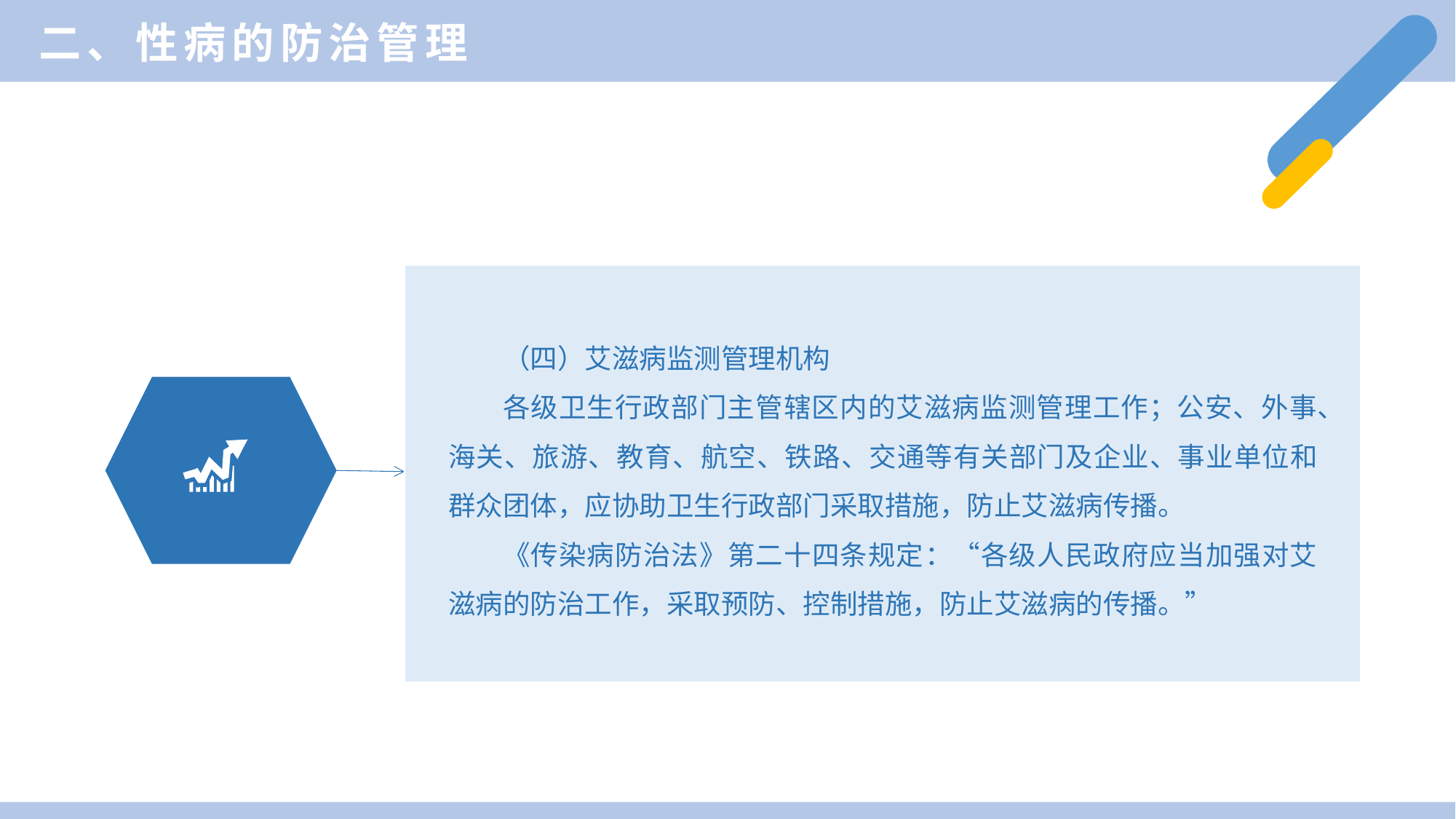

二、性病的防治管理

（四）艾滋病监测管理机构
各级卫生行政部门主管辖区内的艾滋病监测管理工作；公安、外事、海关、旅游、教育、航空、铁路、交通等有关部门及企业、事业单位和群众团体，应协助卫生行政部门采取措施，防止艾滋病传播。
《传染病防治法》第二十四条规定：“各级人民政府应当加强对艾滋病的防治工作，采取预防、控制措施，防止艾滋病的传播。”